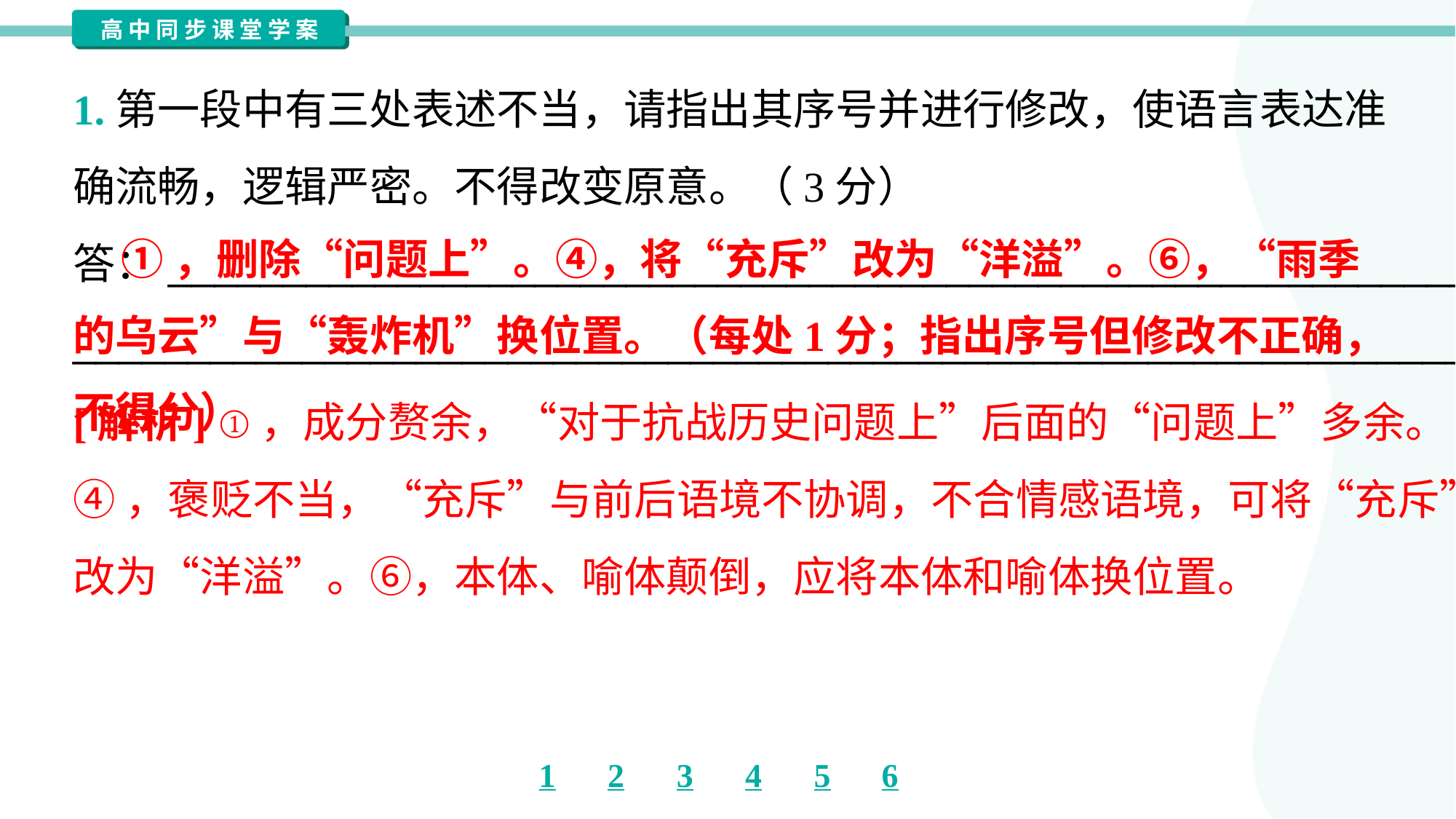

1.第一段中有三处表述不当，请指出其序号并进行修改，使语言表达准
确流畅，逻辑严密。不得改变原意。（3分）
答：___________________________________________________________
_____________________________________________________________
     ①，删除“问题上”。④，将“充斥”改为“洋溢”。⑥，“雨季的乌云”与“轰炸机”换位置。（每处1分；指出序号但修改不正确，不得分）
[解析] ①，成分赘余，“对于抗战历史问题上”后面的“问题上”多余。
④，褒贬不当，“充斥”与前后语境不协调，不合情感语境，可将“充斥”
改为“洋溢”。⑥，本体、喻体颠倒，应将本体和喻体换位置。